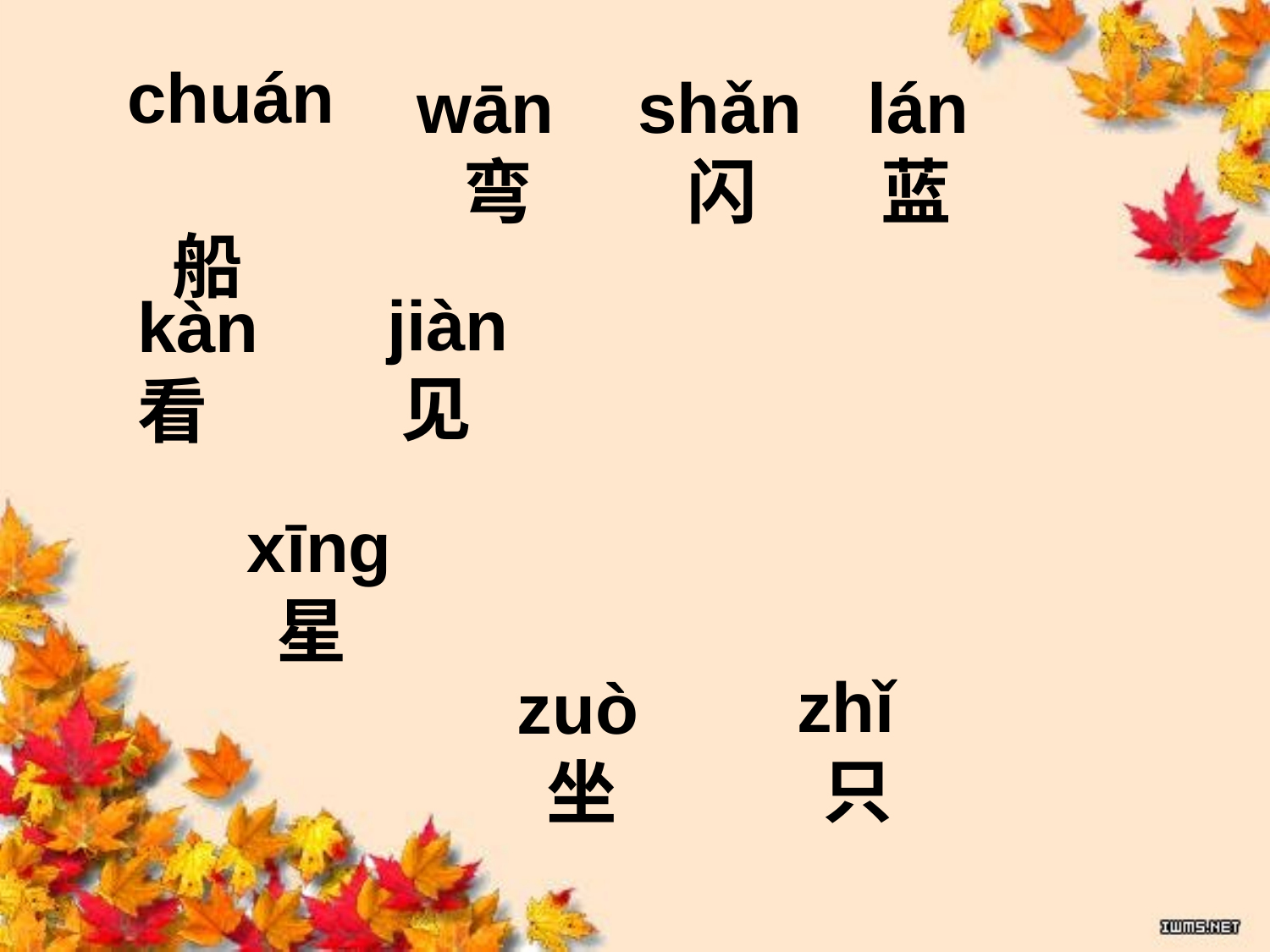

chuán
   船
 wān
   弯
shǎn
  闪
 lán
 蓝
 jiàn
 见
kàn
看
 xīnɡ
  星
  zhǐ
   只
 zuò
  坐